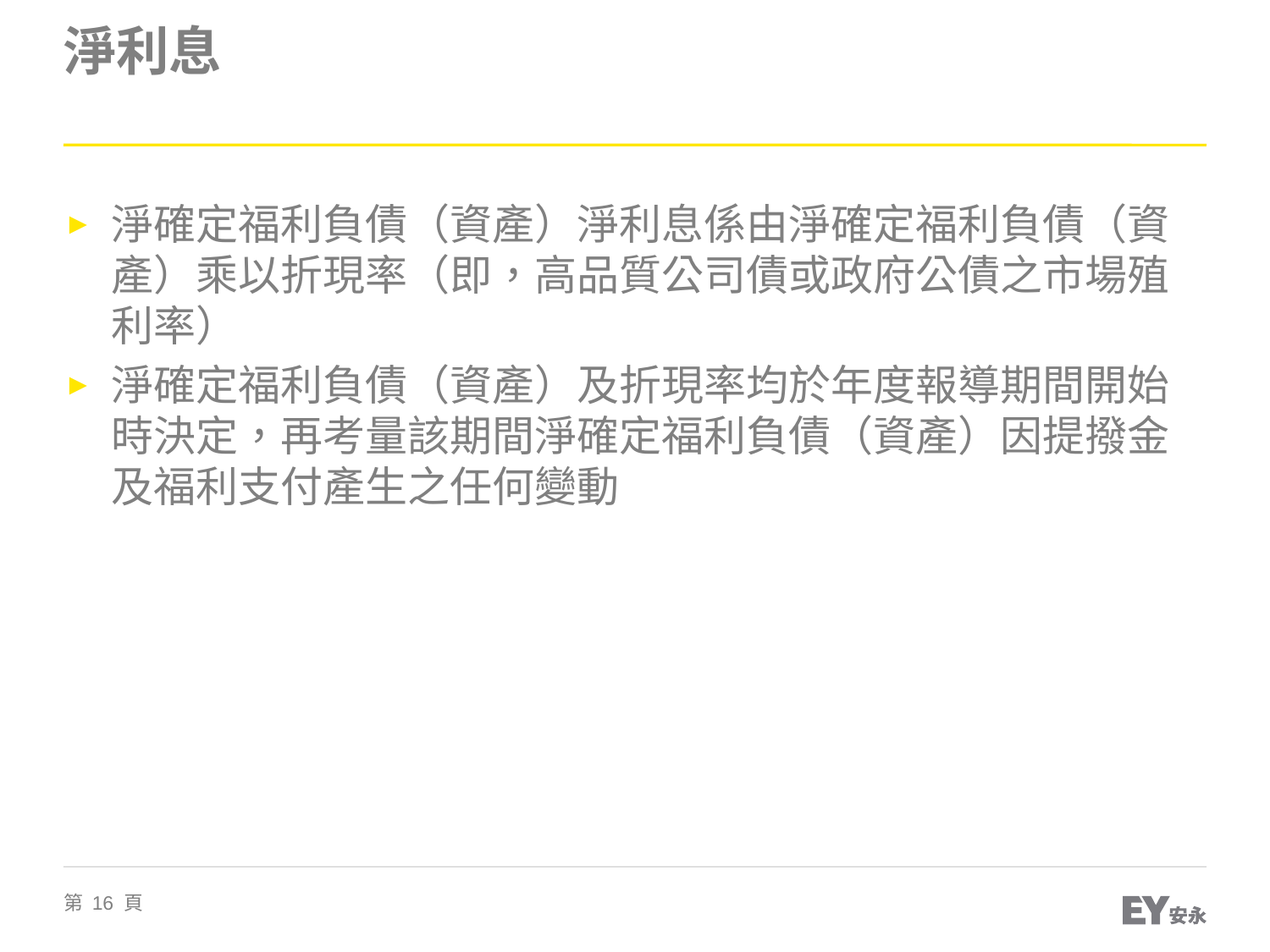

# 淨利息
淨確定福利負債（資產）淨利息係由淨確定福利負債（資產）乘以折現率（即，高品質公司債或政府公債之市場殖利率）
淨確定福利負債（資產）及折現率均於年度報導期間開始時決定，再考量該期間淨確定福利負債（資產）因提撥金及福利支付產生之任何變動